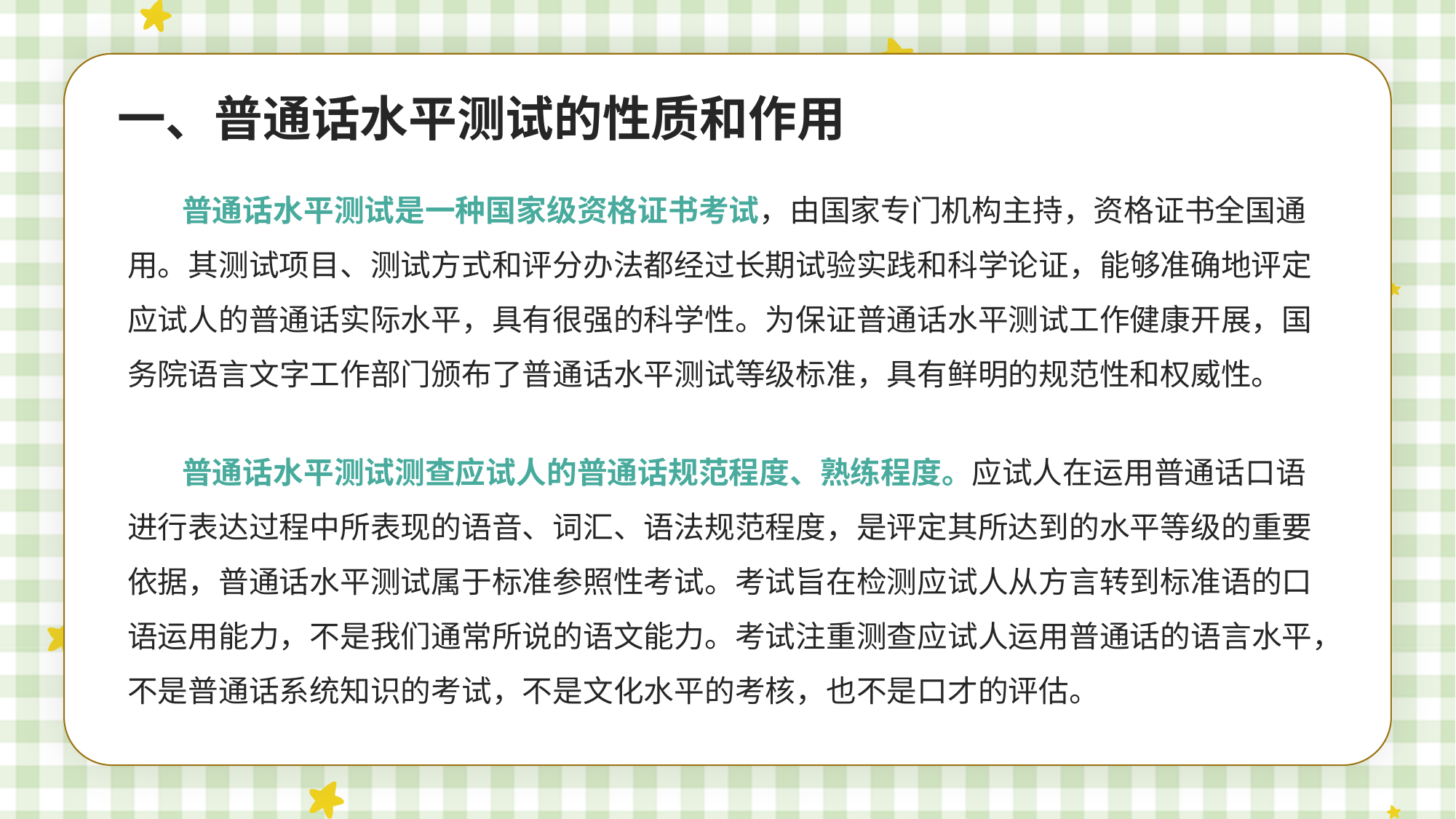

一、普通话水平测试的性质和作用
普通话水平测试是一种国家级资格证书考试，由国家专门机构主持，资格证书全国通用。其测试项目、测试方式和评分办法都经过长期试验实践和科学论证，能够准确地评定应试人的普通话实际水平，具有很强的科学性。为保证普通话水平测试工作健康开展，国务院语言文字工作部门颁布了普通话水平测试等级标准，具有鲜明的规范性和权威性。
普通话水平测试测查应试人的普通话规范程度、熟练程度。应试人在运用普通话口语进行表达过程中所表现的语音、词汇、语法规范程度，是评定其所达到的水平等级的重要依据，普通话水平测试属于标准参照性考试。考试旨在检测应试人从方言转到标准语的口语运用能力，不是我们通常所说的语文能力。考试注重测查应试人运用普通话的语言水平，不是普通话系统知识的考试，不是文化水平的考核，也不是口才的评估。